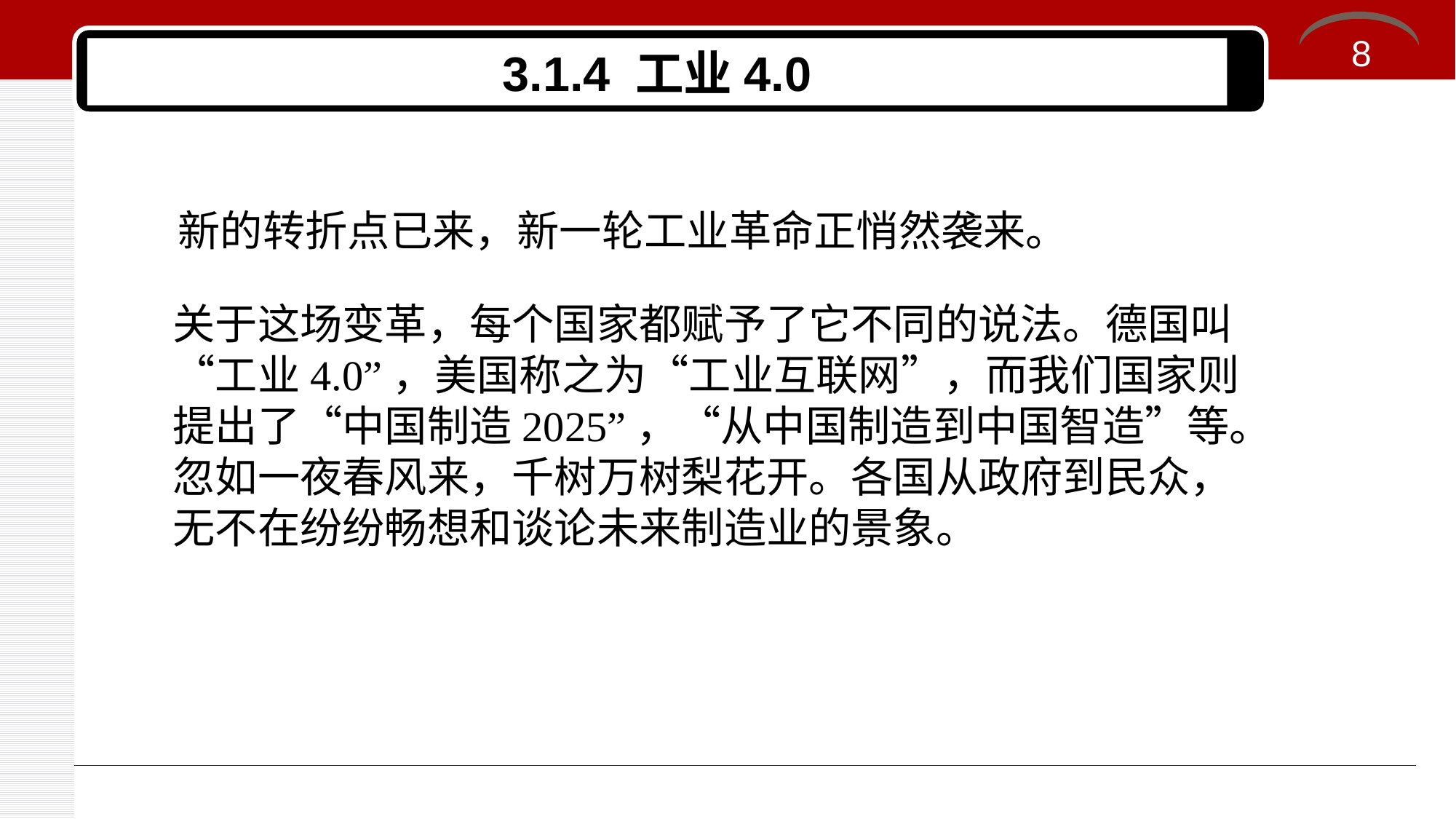

8
# 3.1.4 工业4.0
新的转折点已来，新一轮工业革命正悄然袭来。
关于这场变革，每个国家都赋予了它不同的说法。德国叫“工业4.0”，美国称之为“工业互联网”，而我们国家则提出了“中国制造2025”，“从中国制造到中国智造”等。忽如一夜春风来，千树万树梨花开。各国从政府到民众，无不在纷纷畅想和谈论未来制造业的景象。